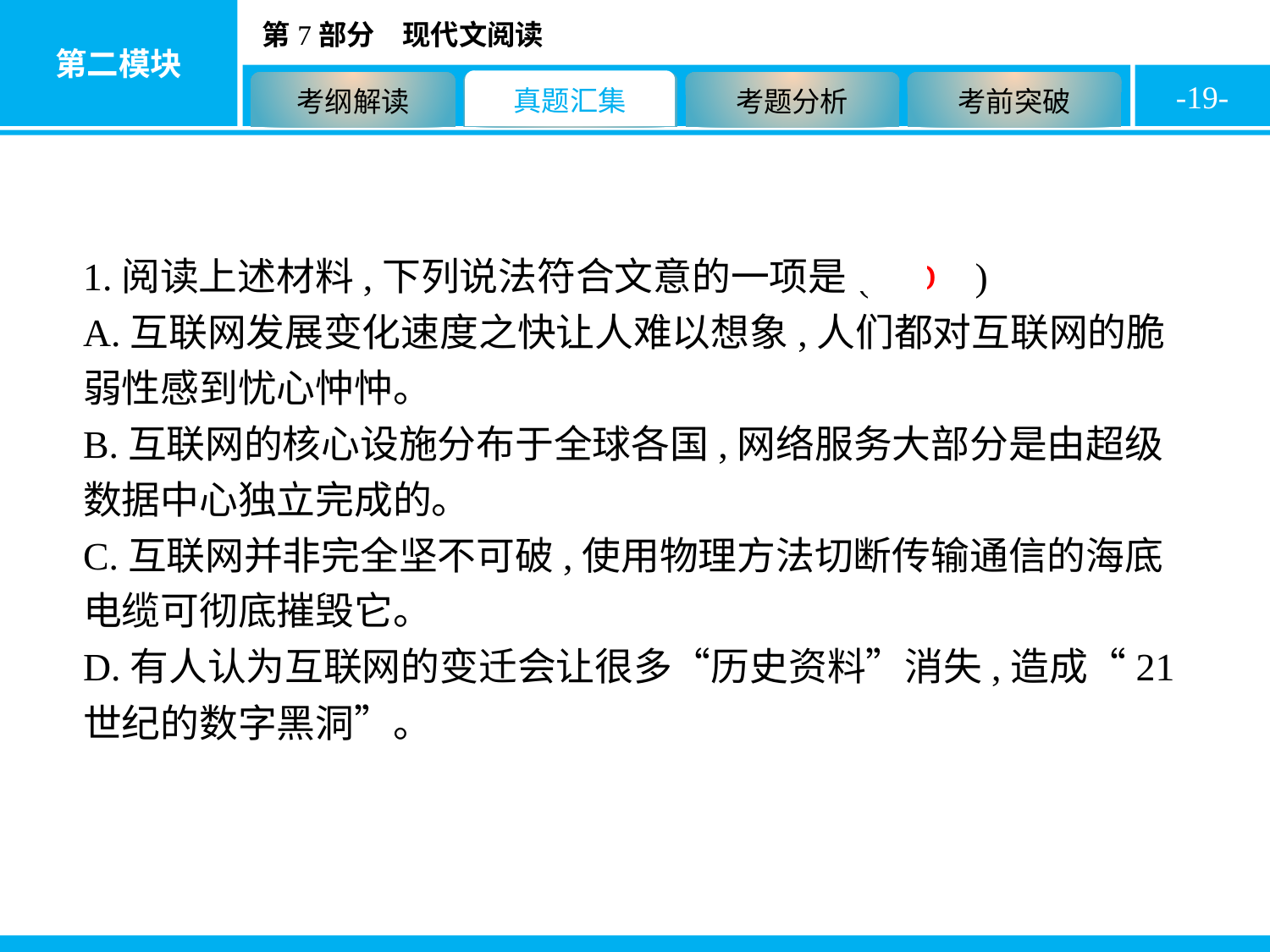

-19-
1.阅读上述材料,下列说法符合文意的一项是(    D    )
A.互联网发展变化速度之快让人难以想象,人们都对互联网的脆弱性感到忧心忡忡。
B.互联网的核心设施分布于全球各国,网络服务大部分是由超级数据中心独立完成的。
C.互联网并非完全坚不可破,使用物理方法切断传输通信的海底电缆可彻底摧毁它。
D.有人认为互联网的变迁会让很多“历史资料”消失,造成“21世纪的数字黑洞”。